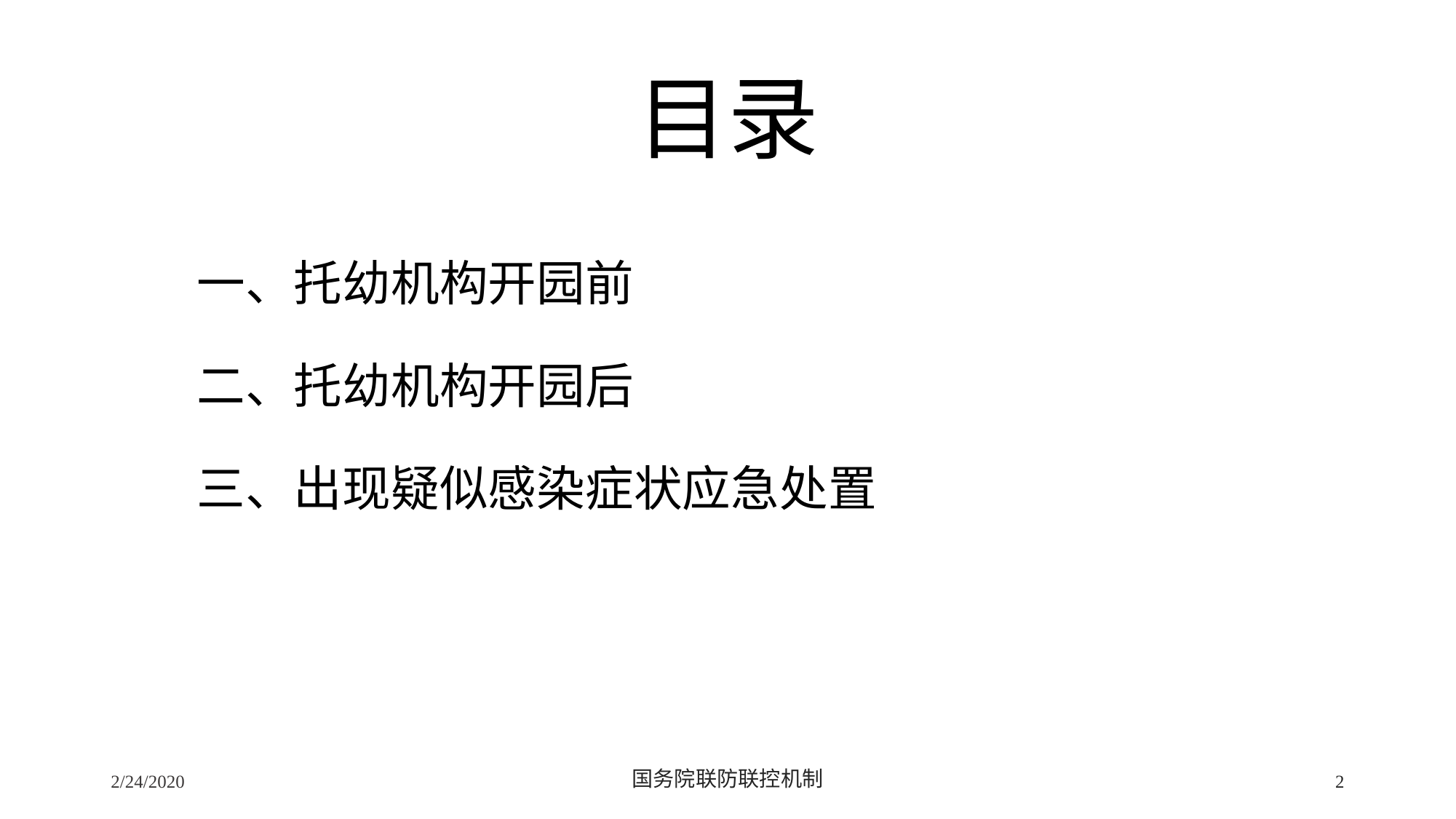

# 目录
一、托幼机构开园前
二、托幼机构开园后
三、出现疑似感染症状应急处置
2/24/2020
国务院联防联控机制
2